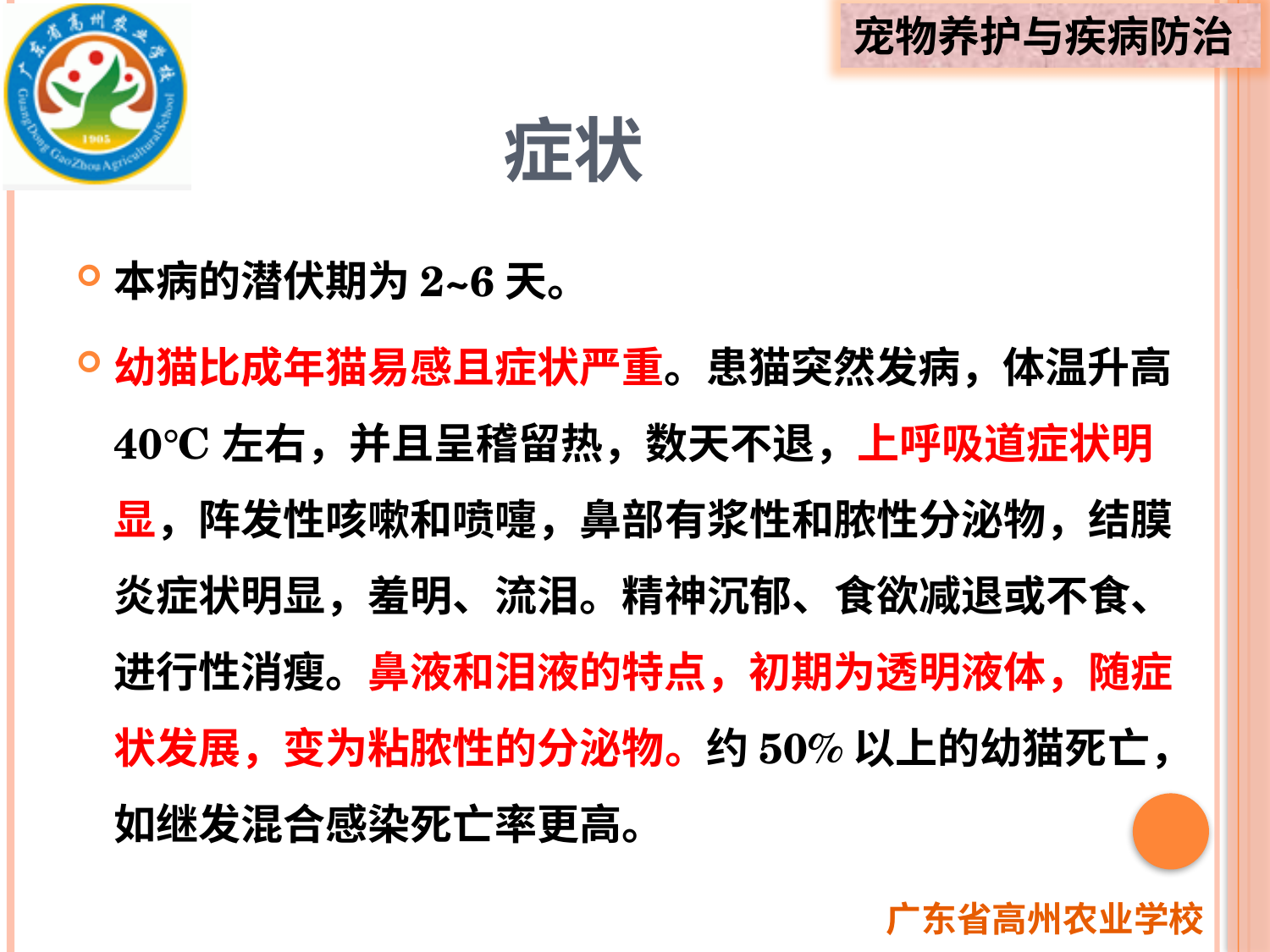

# 症状
本病的潜伏期为2~6天。
幼猫比成年猫易感且症状严重。患猫突然发病，体温升高40℃左右，并且呈稽留热，数天不退，上呼吸道症状明显，阵发性咳嗽和喷嚏，鼻部有浆性和脓性分泌物，结膜炎症状明显，羞明、流泪。精神沉郁、食欲减退或不食、进行性消瘦。鼻液和泪液的特点，初期为透明液体，随症状发展，变为粘脓性的分泌物。约50%以上的幼猫死亡，如继发混合感染死亡率更高。